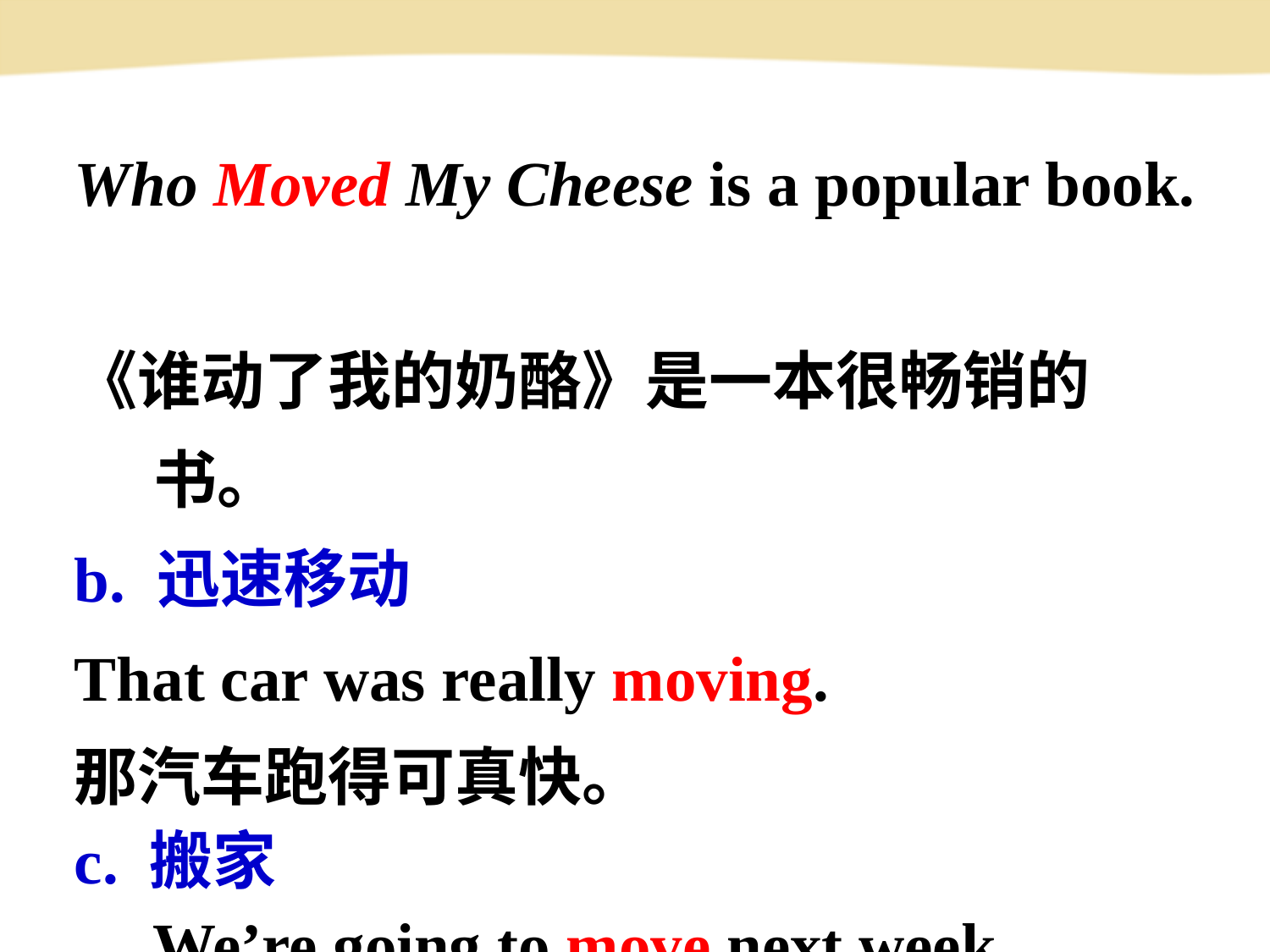

Who Moved My Cheese is a popular book.
《谁动了我的奶酪》是一本很畅销的书。
b. 迅速移动
That car was really moving.
那汽车跑得可真快。
c. 搬家
　We’re going to move next week.
    我们打算下周搬家。